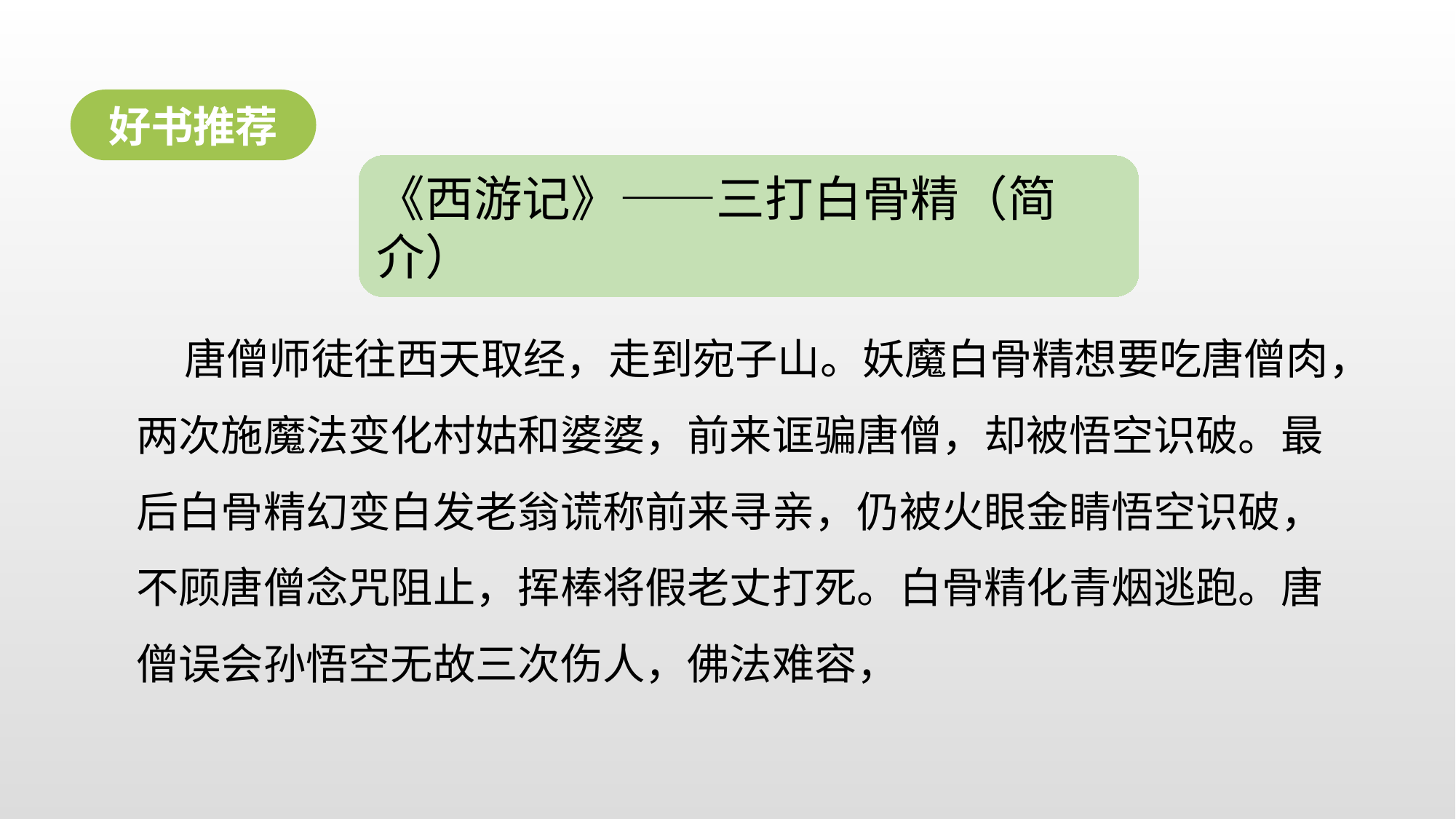

好书推荐
《西游记》——三打白骨精（简介）
    唐僧师徒往西天取经，走到宛子山。妖魔白骨精想要吃唐僧肉，两次施魔法变化村姑和婆婆，前来诓骗唐僧，却被悟空识破。最后白骨精幻变白发老翁谎称前来寻亲，仍被火眼金睛悟空识破，不顾唐僧念咒阻止，挥棒将假老丈打死。白骨精化青烟逃跑。唐僧误会孙悟空无故三次伤人，佛法难容，